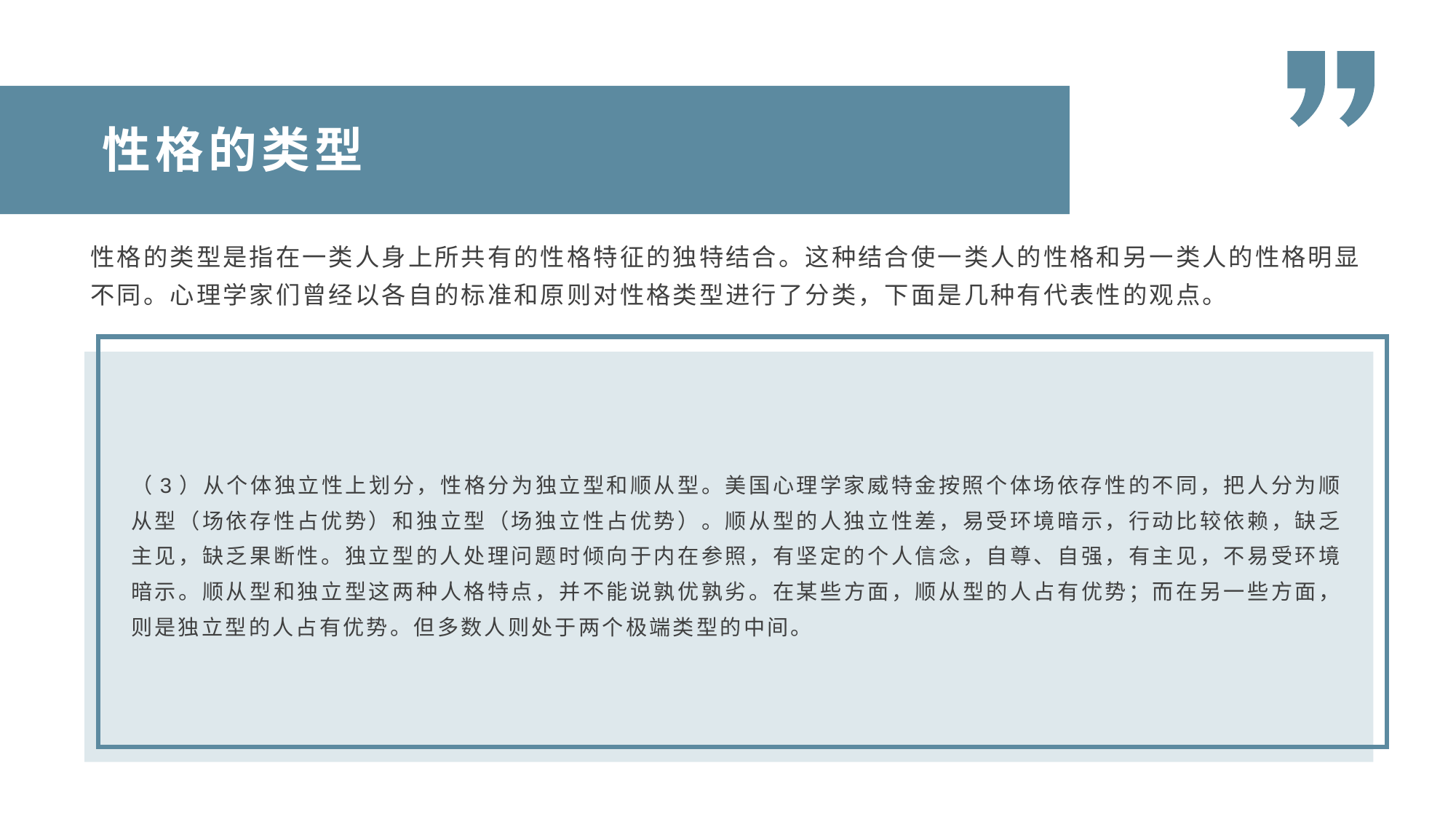

性格的类型
性格的类型是指在一类人身上所共有的性格特征的独特结合。这种结合使一类人的性格和另一类人的性格明显不同。心理学家们曾经以各自的标准和原则对性格类型进行了分类，下面是几种有代表性的观点。

（3）从个体独立性上划分，性格分为独立型和顺从型。美国心理学家威特金按照个体场依存性的不同，把人分为顺从型（场依存性占优势）和独立型（场独立性占优势）。顺从型的人独立性差，易受环境暗示，行动比较依赖，缺乏主见，缺乏果断性。独立型的人处理问题时倾向于内在参照，有坚定的个人信念，自尊、自强，有主见，不易受环境暗示。顺从型和独立型这两种人格特点，并不能说孰优孰劣。在某些方面，顺从型的人占有优势；而在另一些方面，则是独立型的人占有优势。但多数人则处于两个极端类型的中间。